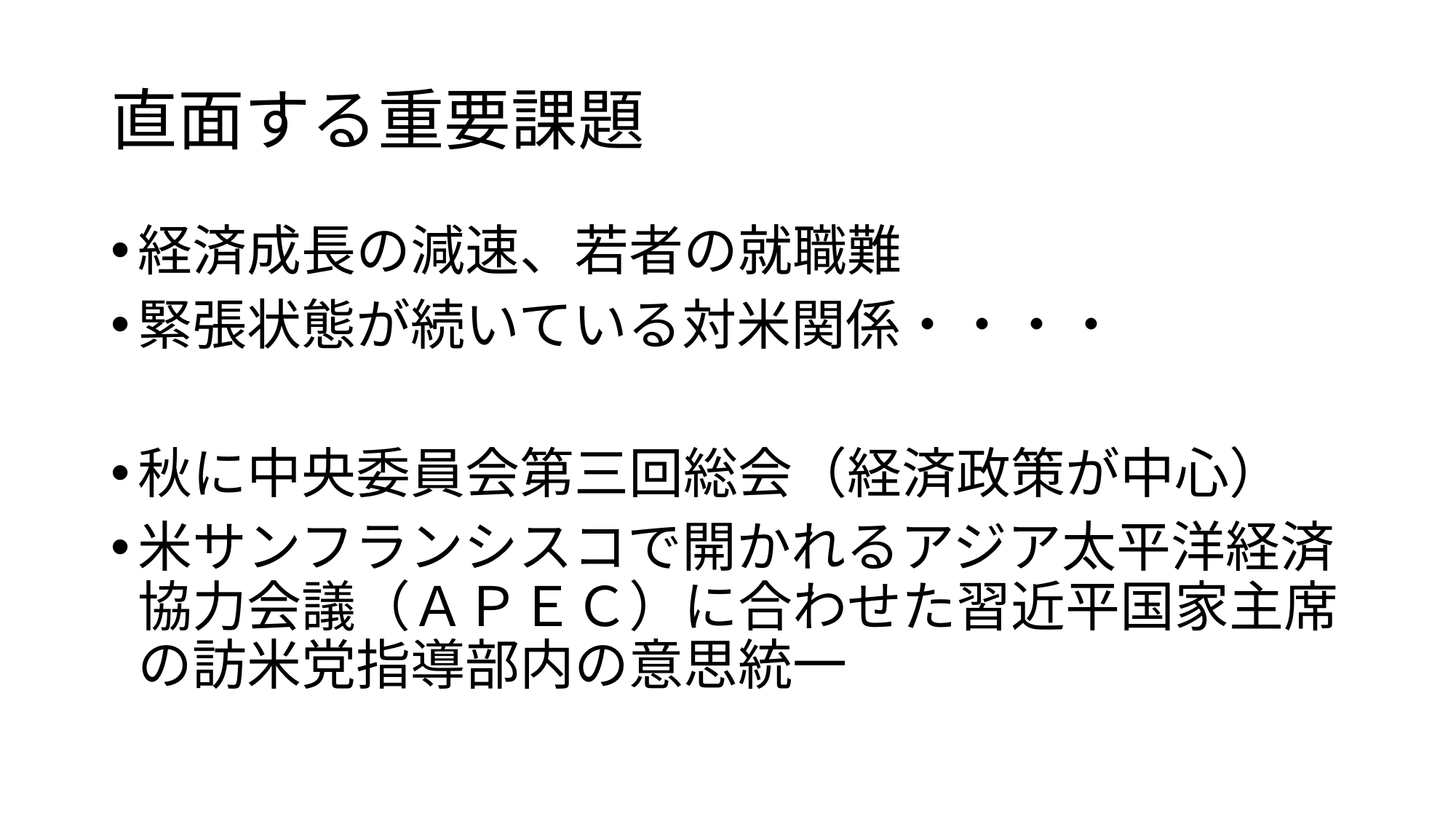

# 直面する重要課題
経済成長の減速、若者の就職難
緊張状態が続いている対米関係・・・・

秋に中央委員会第三回総会（経済政策が中心）
米サンフランシスコで開かれるアジア太平洋経済協力会議（ＡＰＥＣ）に合わせた習近平国家主席の訪米党指導部内の意思統一